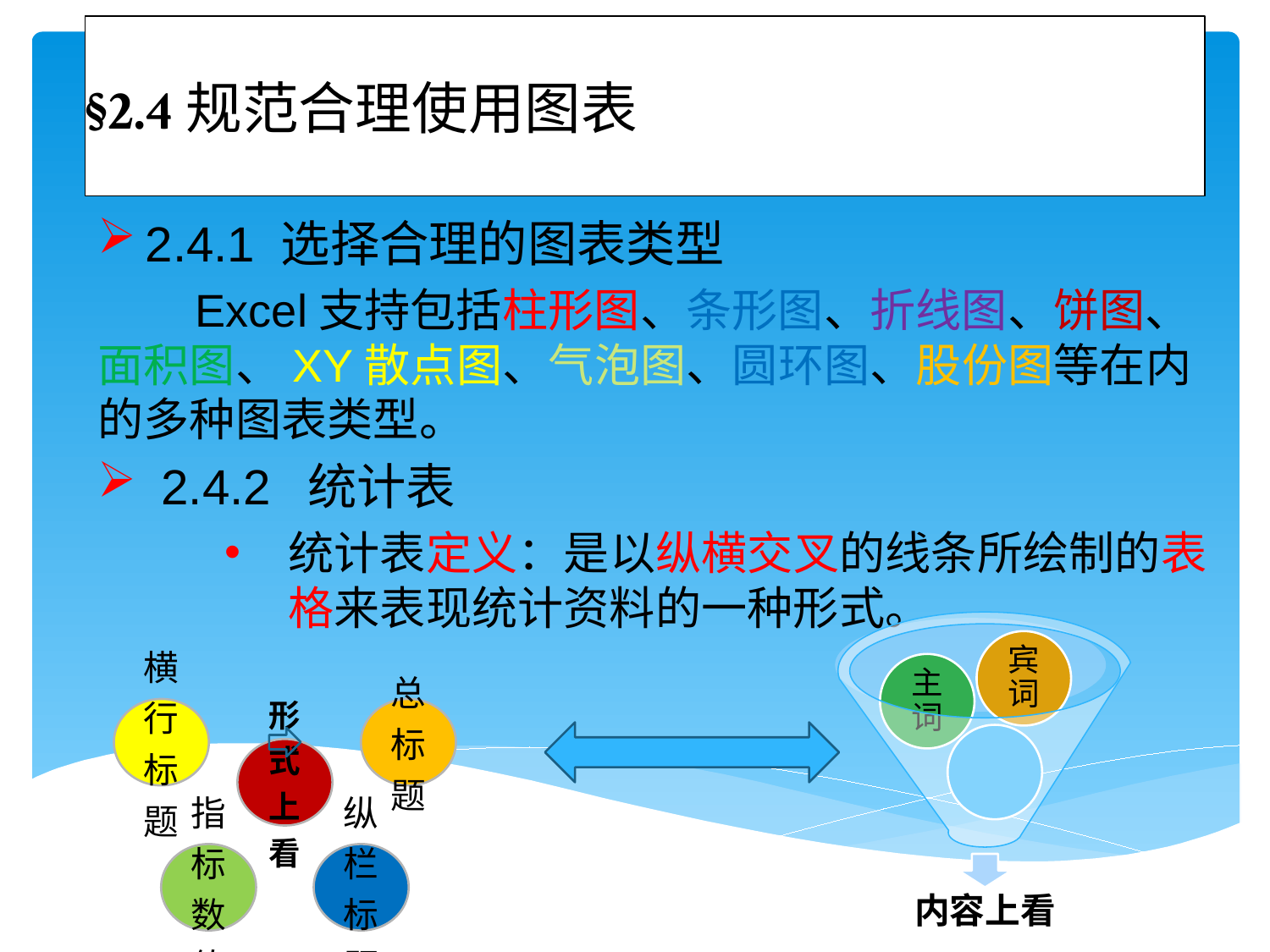

# §2.4规范合理使用图表图表
2.4.1 选择合理的图表类型
          Excel支持包括柱形图、条形图、折线图、饼图、面积图、XY散点图、气泡图、圆环图、股份图等在内的多种图表类型。
2.4.2  统计表
统计表定义：是以纵横交叉的线条所绘制的表格来表现统计资料的一种形式。
内容上看

主词
宾词
形式上看
横行标题